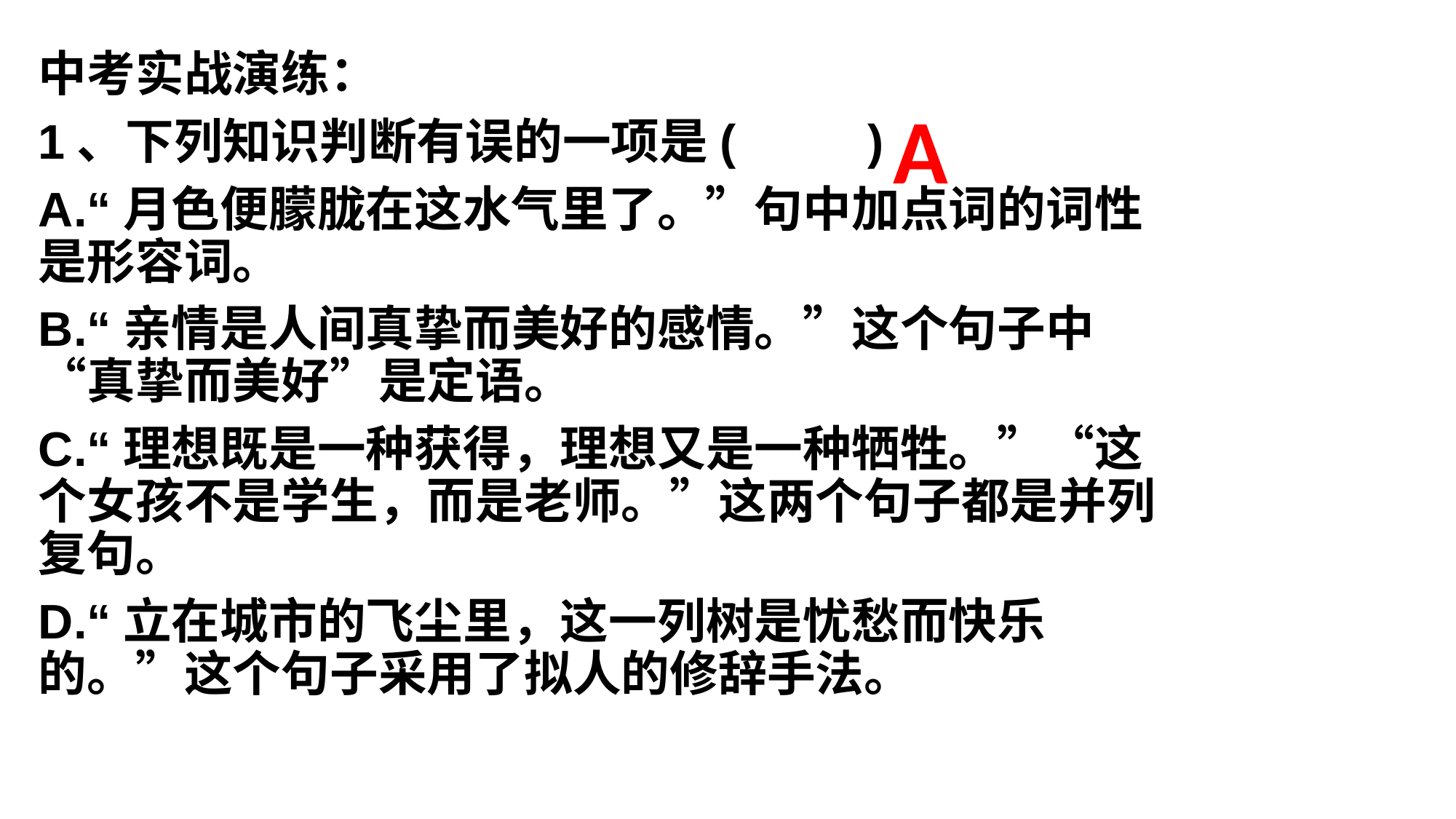

中考实战演练：
1、下列知识判断有误的一项是(　 　)
A.“月色便朦胧在这水气里了。”句中加点词的词性是形容词。
B.“亲情是人间真挚而美好的感情。”这个句子中“真挚而美好”是定语。
C.“理想既是一种获得，理想又是一种牺牲。”“这个女孩不是学生，而是老师。”这两个句子都是并列复句。
D.“立在城市的飞尘里，这一列树是忧愁而快乐的。”这个句子采用了拟人的修辞手法。
# A